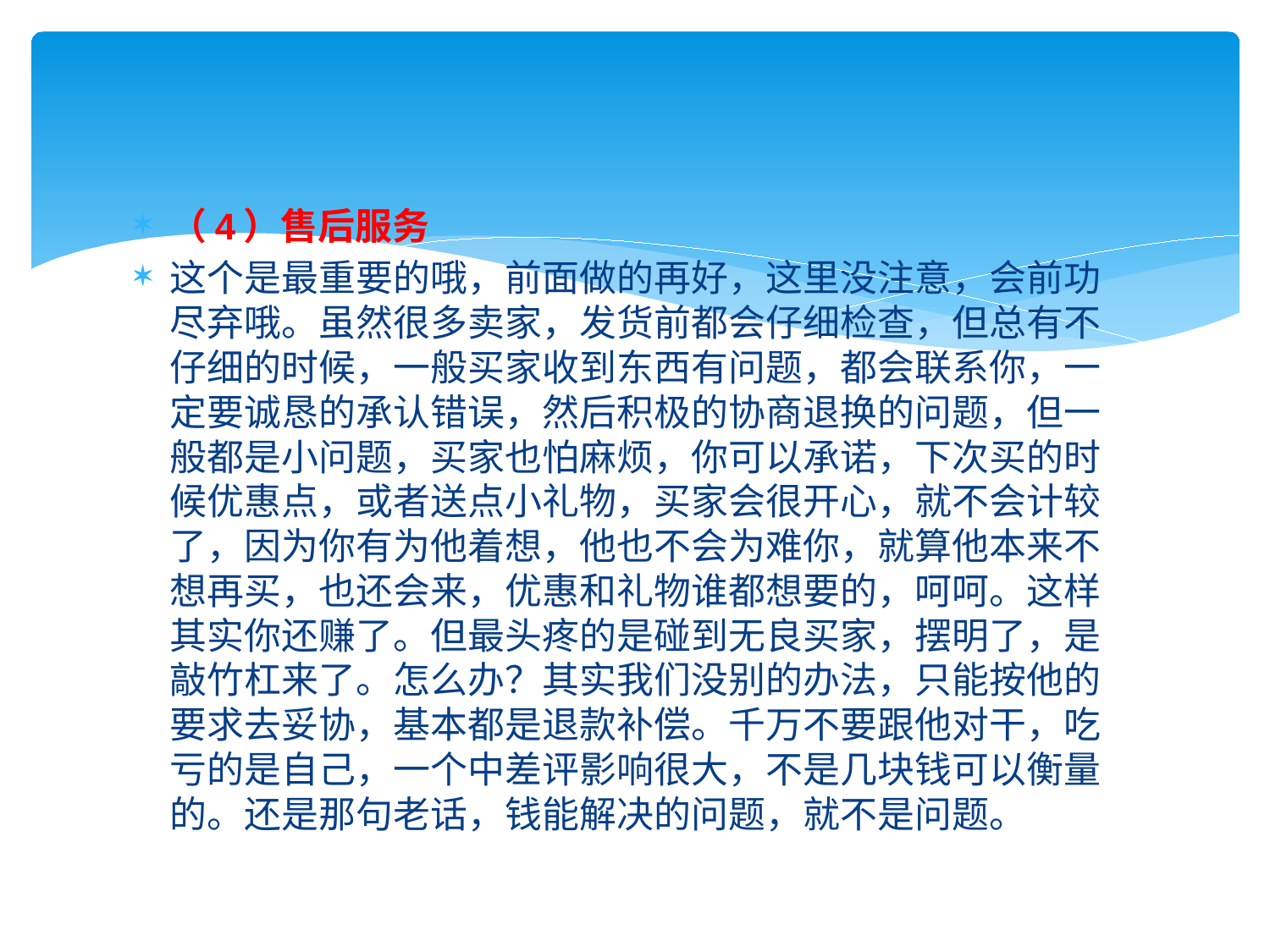

（4）售后服务
这个是最重要的哦，前面做的再好，这里没注意，会前功尽弃哦。虽然很多卖家，发货前都会仔细检查，但总有不仔细的时候，一般买家收到东西有问题，都会联系你，一定要诚恳的承认错误，然后积极的协商退换的问题，但一般都是小问题，买家也怕麻烦，你可以承诺，下次买的时候优惠点，或者送点小礼物，买家会很开心，就不会计较了，因为你有为他着想，他也不会为难你，就算他本来不想再买，也还会来，优惠和礼物谁都想要的，呵呵。这样其实你还赚了。但最头疼的是碰到无良买家，摆明了，是敲竹杠来了。怎么办？其实我们没别的办法，只能按他的要求去妥协，基本都是退款补偿。千万不要跟他对干，吃亏的是自己，一个中差评影响很大，不是几块钱可以衡量的。还是那句老话，钱能解决的问题，就不是问题。